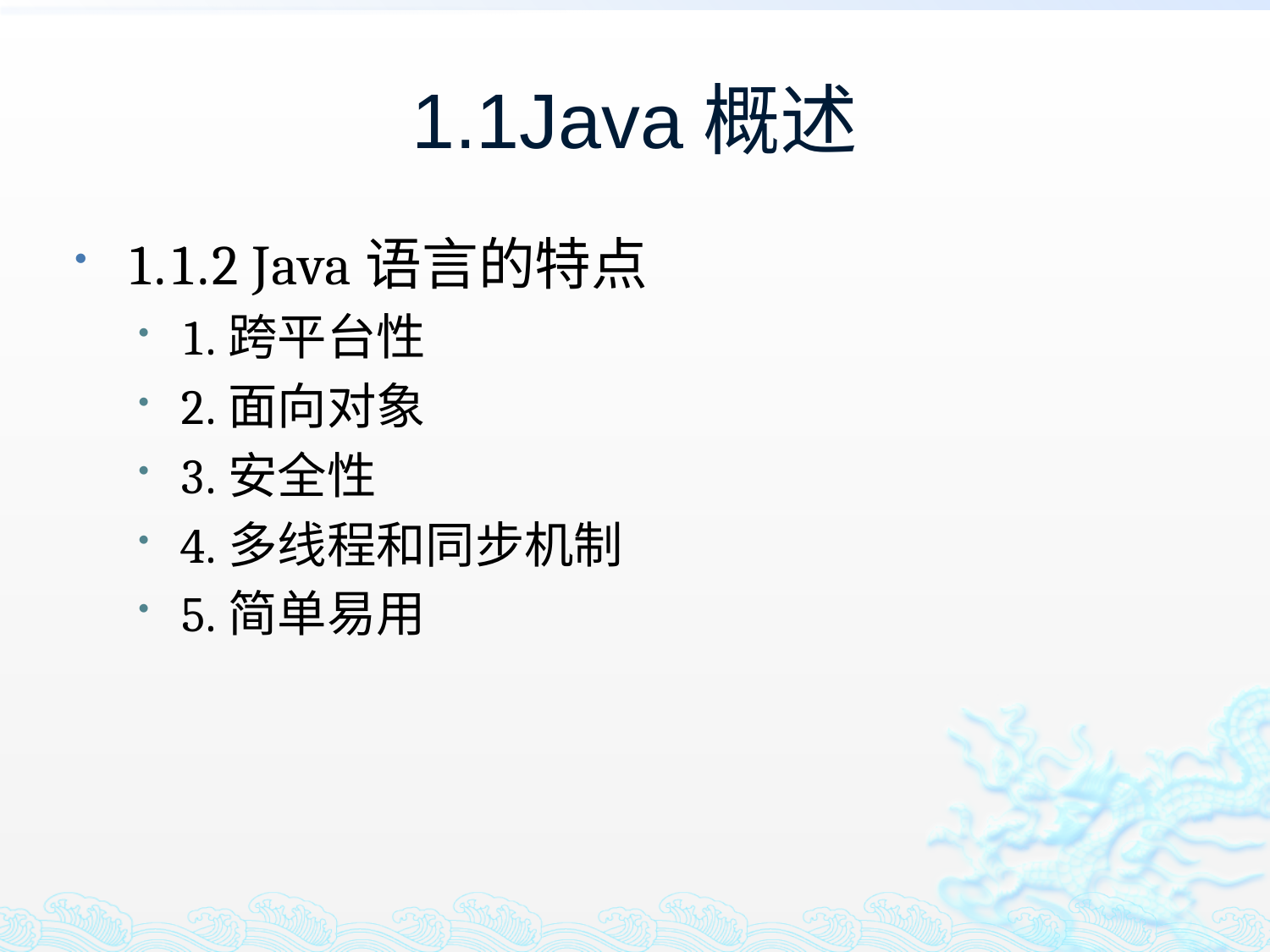

# 1.1Java概述
1.1.2 Java语言的特点
1.跨平台性
2.面向对象
3.安全性
4.多线程和同步机制
5.简单易用